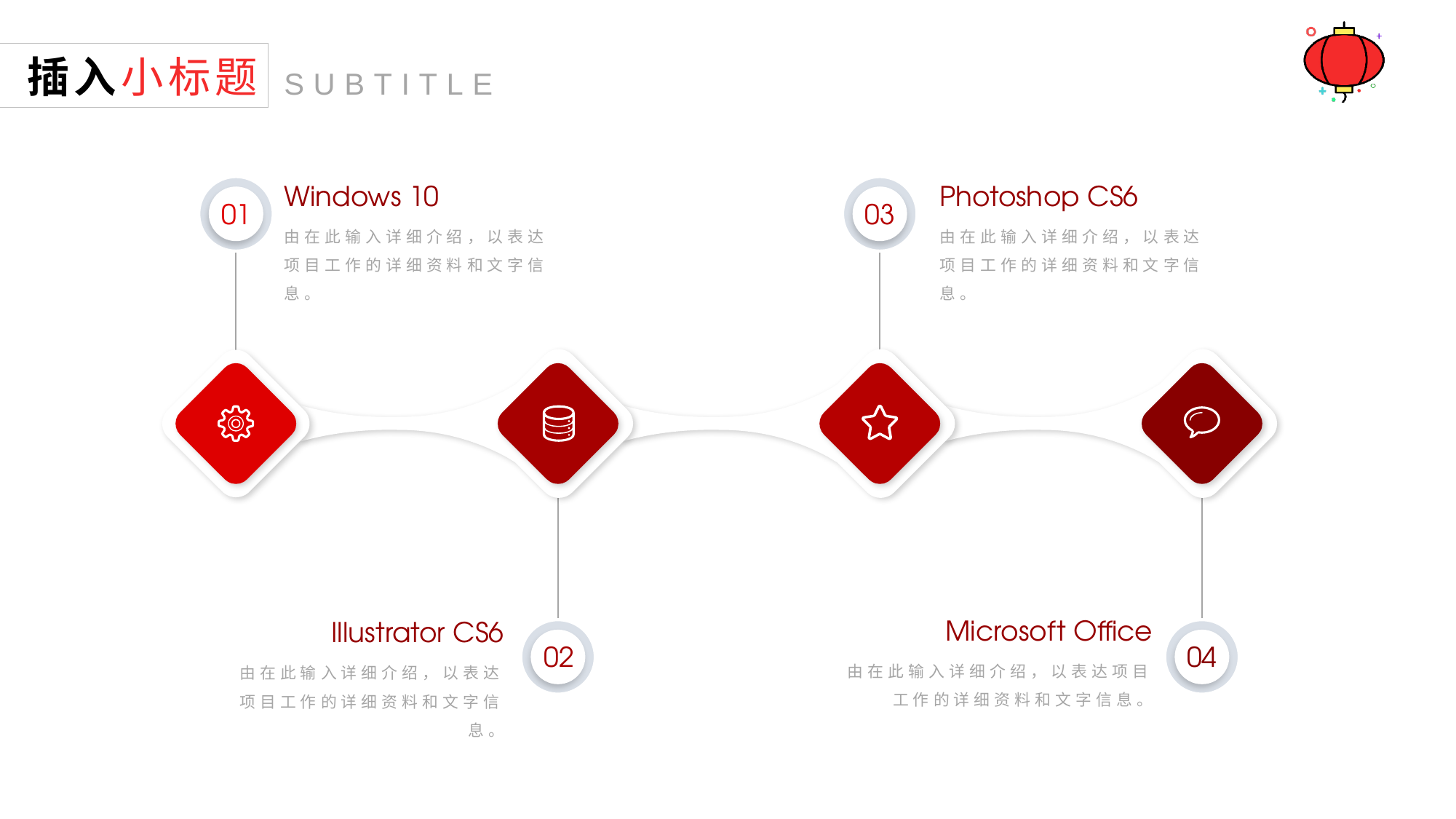

插入小标题
SUBTITLE
Windows 10
80

01
由在此输入详细介绍，以表达项目工作的详细资料和文字信息。
Photoshop CS6

03
由在此输入详细介绍，以表达项目工作的详细资料和文字信息。

Illustrator CS6

02
由在此输入详细介绍，以表达项目工作的详细资料和文字信息。
Microsoft Office

04
由在此输入详细介绍，以表达项目工作的详细资料和文字信息。